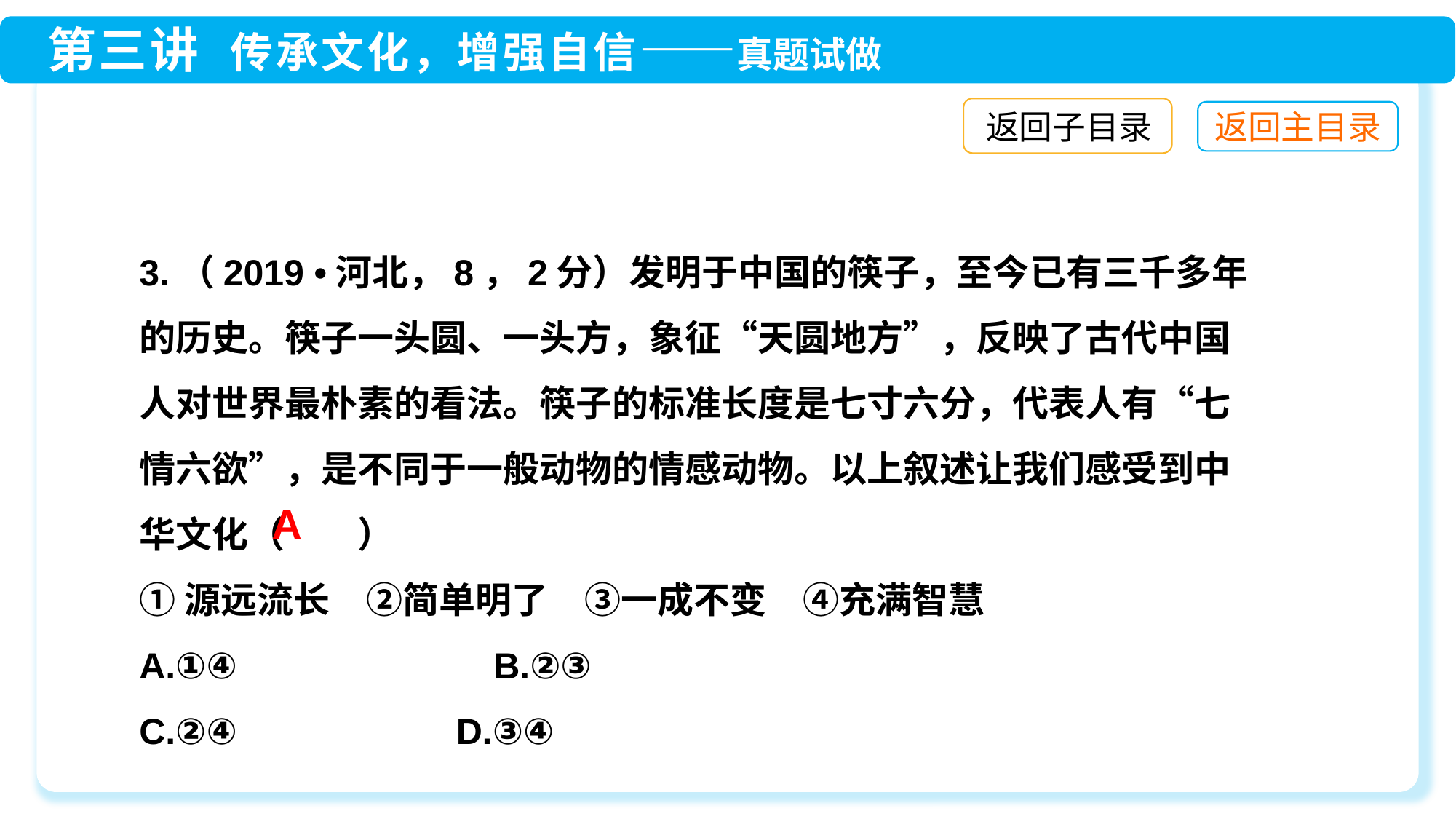

返回子目录

3.（2019 •河北，8，2分）发明于中国的筷子，至今已有三千多年的历史。筷子一头圆、一头方，象征“天圆地方”，反映了古代中国人对世界最朴素的看法。筷子的标准长度是七寸六分，代表人有“七情六欲”，是不同于一般动物的情感动物。以上叙述让我们感受到中华文化（　　）
①源远流长　②简单明了　③一成不变　④充满智慧
A.①④　　　　　       B.②③
C.②④　　	           D.③④
A